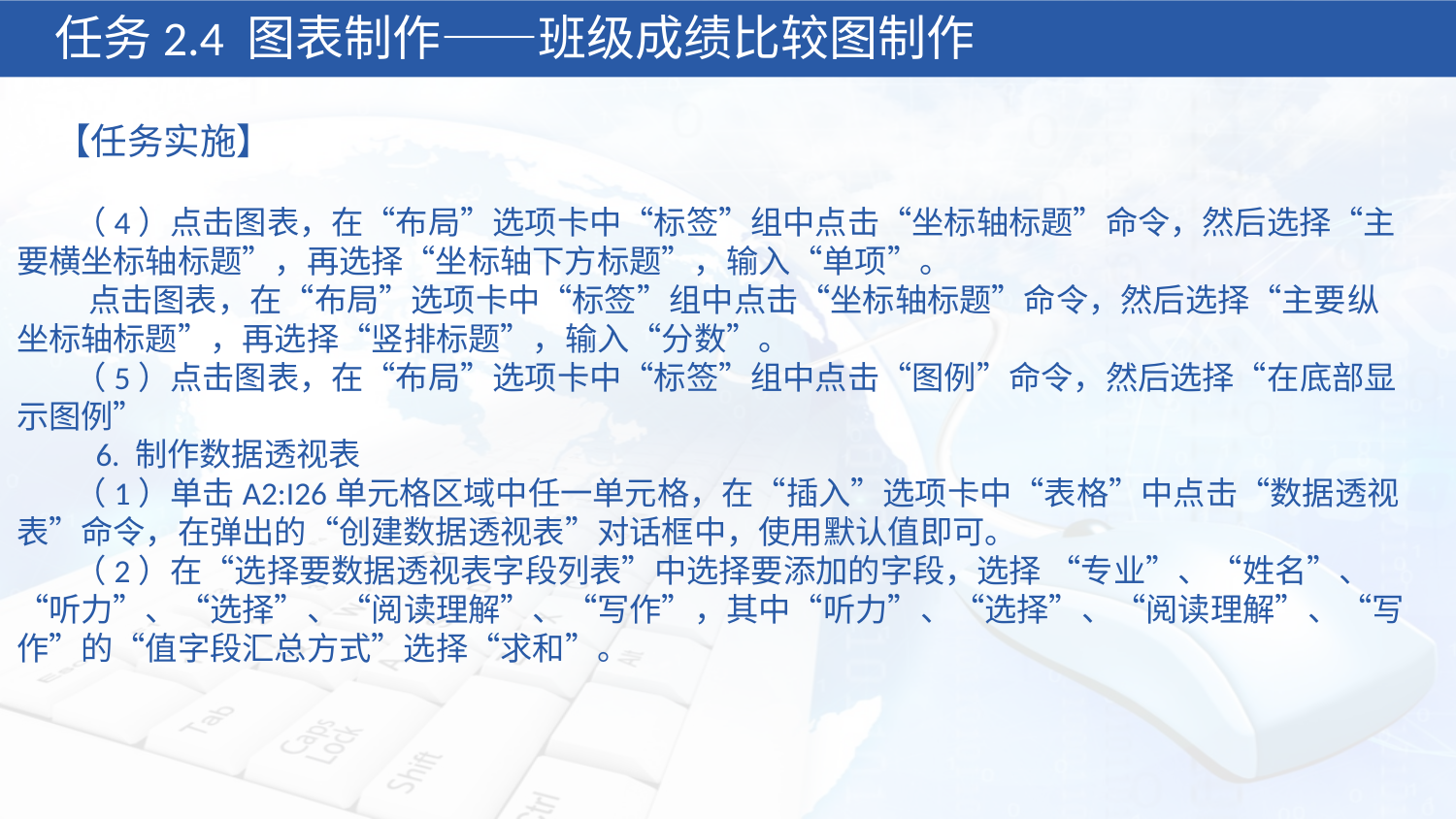

任务2.4 图表制作——班级成绩比较图制作
【任务实施】
 （4）点击图表，在“布局”选项卡中“标签”组中点击“坐标轴标题”命令，然后选择“主要横坐标轴标题”，再选择“坐标轴下方标题”，输入“单项”。
   点击图表，在“布局”选项卡中“标签”组中点击“坐标轴标题”命令，然后选择“主要纵坐标轴标题”，再选择“竖排标题”，输入“分数”。
 （5）点击图表，在“布局”选项卡中“标签”组中点击“图例”命令，然后选择“在底部显示图例”
     6. 制作数据透视表
 （1）单击A2:I26单元格区域中任一单元格，在“插入”选项卡中“表格”中点击“数据透视表”命令，在弹出的“创建数据透视表”对话框中，使用默认值即可。
 （2）在“选择要数据透视表字段列表”中选择要添加的字段，选择 “专业”、“姓名”、“听力”、“选择”、“阅读理解”、“写作”，其中“听力”、“选择”、“阅读理解”、“写作”的“值字段汇总方式”选择“求和”。